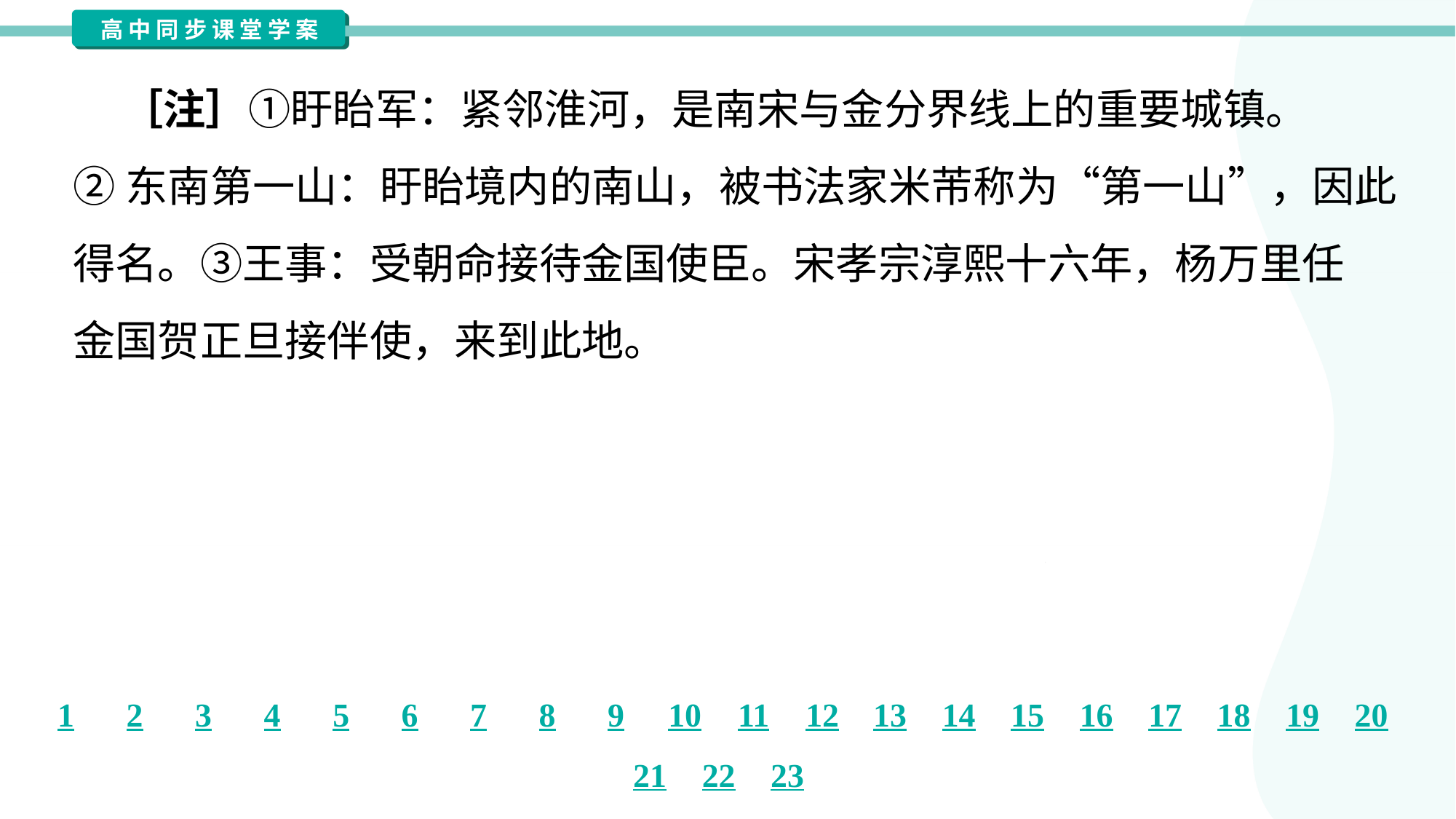

［注］①盱眙军：紧邻淮河，是南宋与金分界线上的重要城镇。
②东南第一山：盱眙境内的南山，被书法家米芾称为“第一山”，因此
得名。③王事：受朝命接待金国使臣。宋孝宗淳熙十六年，杨万里任
金国贺正旦接伴使，来到此地。